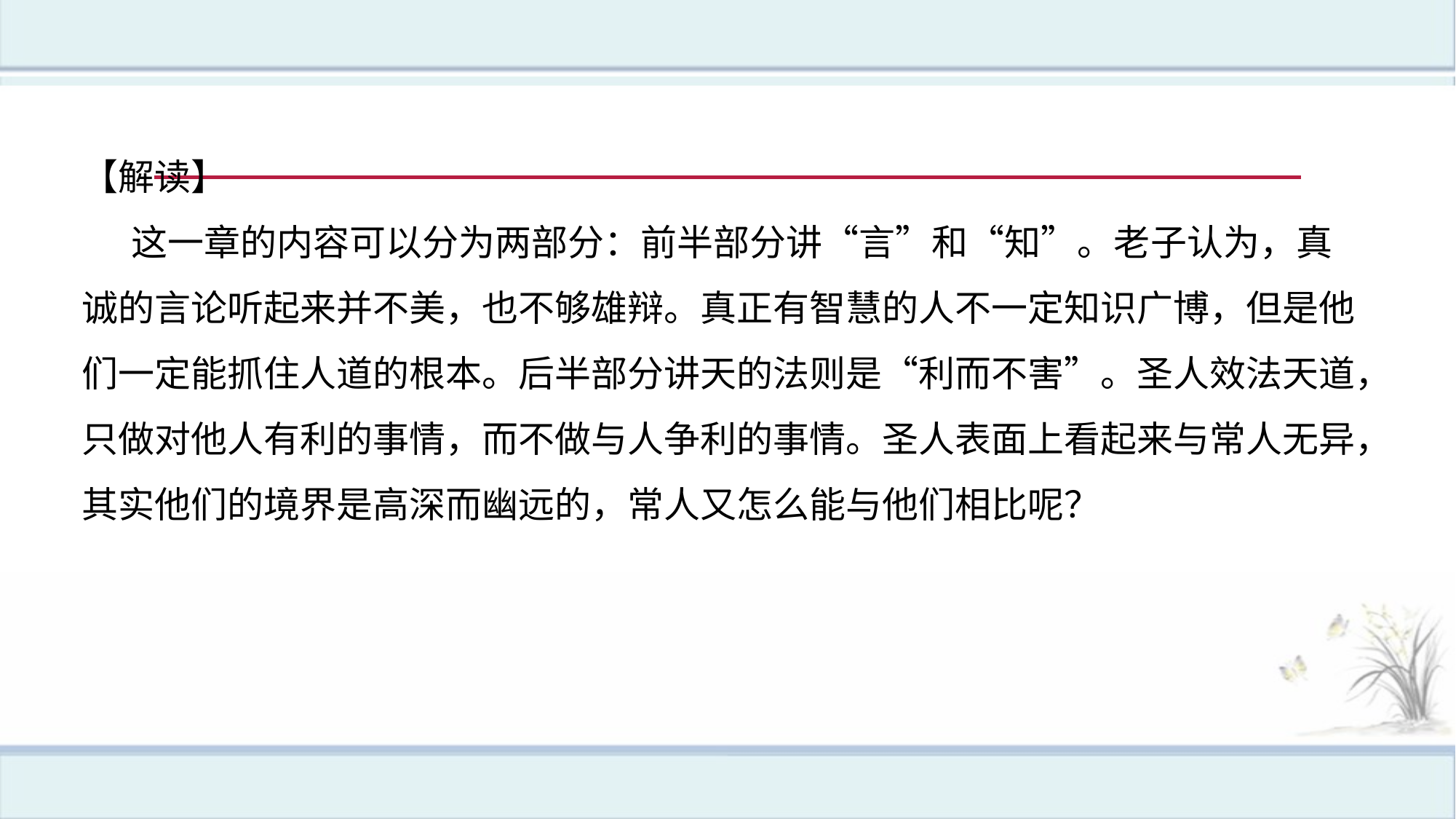

【解读】
     这一章的内容可以分为两部分：前半部分讲“言”和“知”。老子认为，真诚的言论听起来并不美，也不够雄辩。真正有智慧的人不一定知识广博，但是他们一定能抓住人道的根本。后半部分讲天的法则是“利而不害”。圣人效法天道，只做对他人有利的事情，而不做与人争利的事情。圣人表面上看起来与常人无异，其实他们的境界是高深而幽远的，常人又怎么能与他们相比呢？